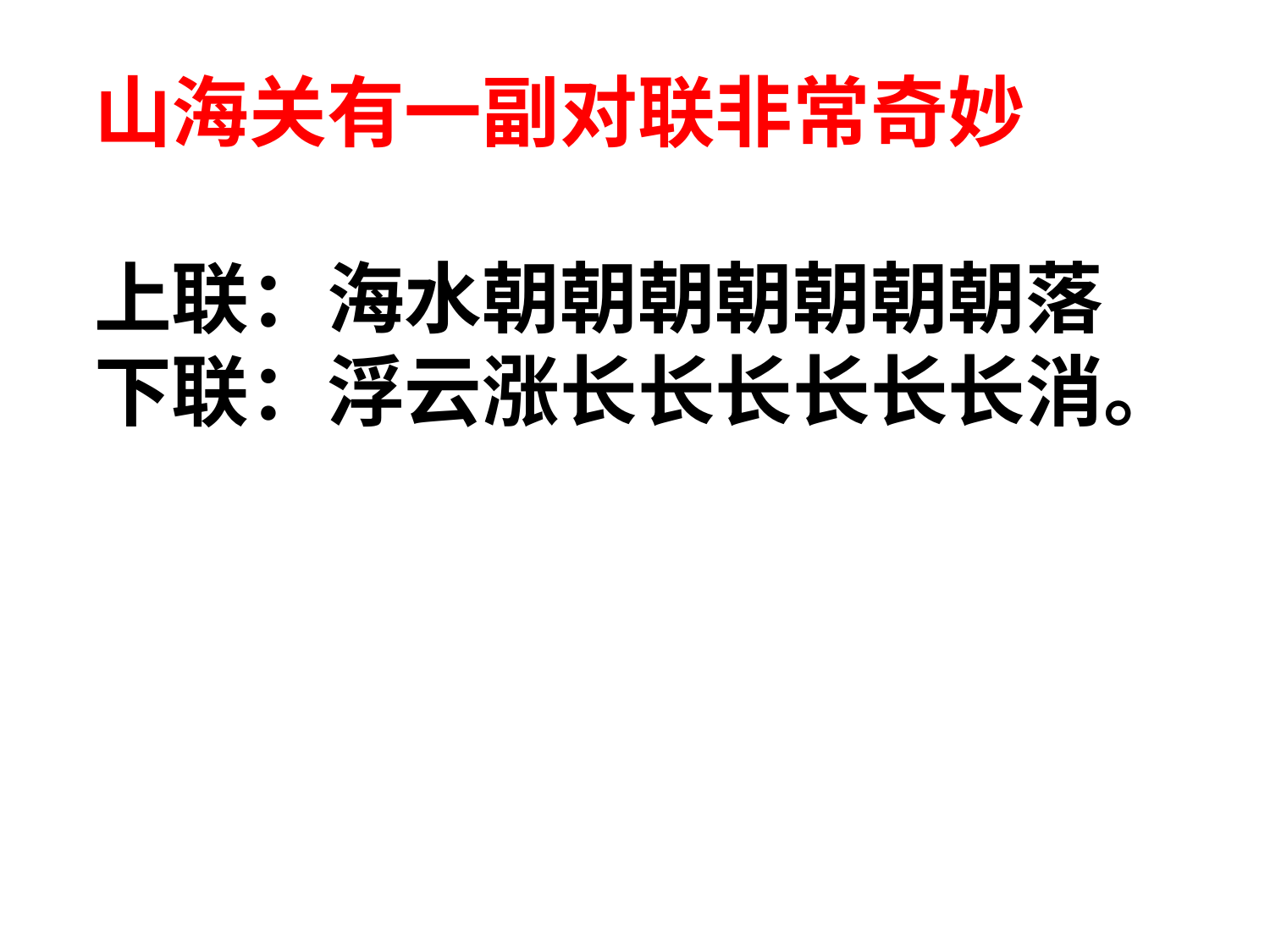

山海关有一副对联非常奇妙

上联：海水朝朝朝朝朝朝朝落
下联：浮云涨长长长长长长消。